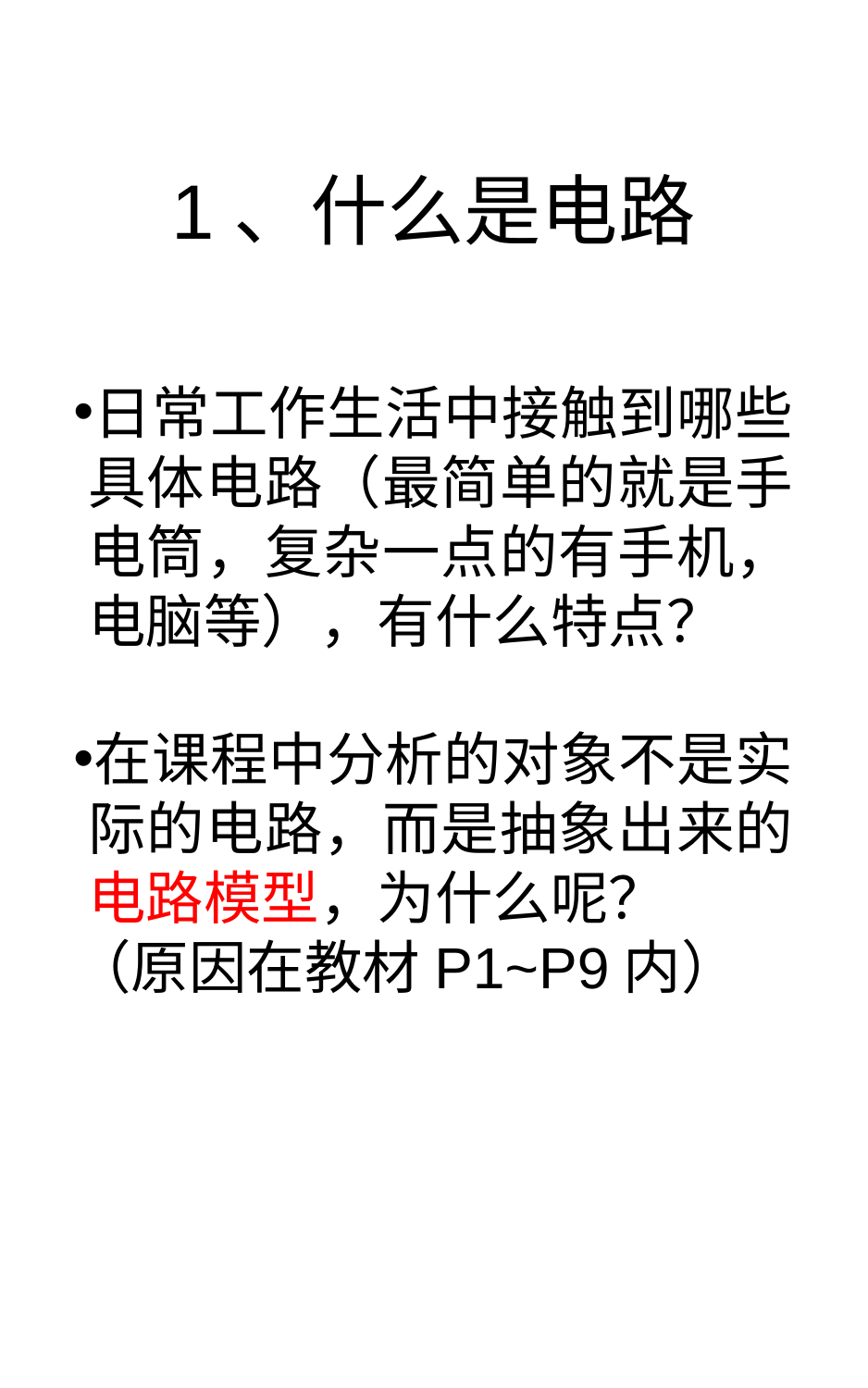

# 1、什么是电路
日常工作生活中接触到哪些具体电路（最简单的就是手电筒，复杂一点的有手机，电脑等），有什么特点？

在课程中分析的对象不是实际的电路，而是抽象出来的电路模型，为什么呢？
（原因在教材P1~P9内）